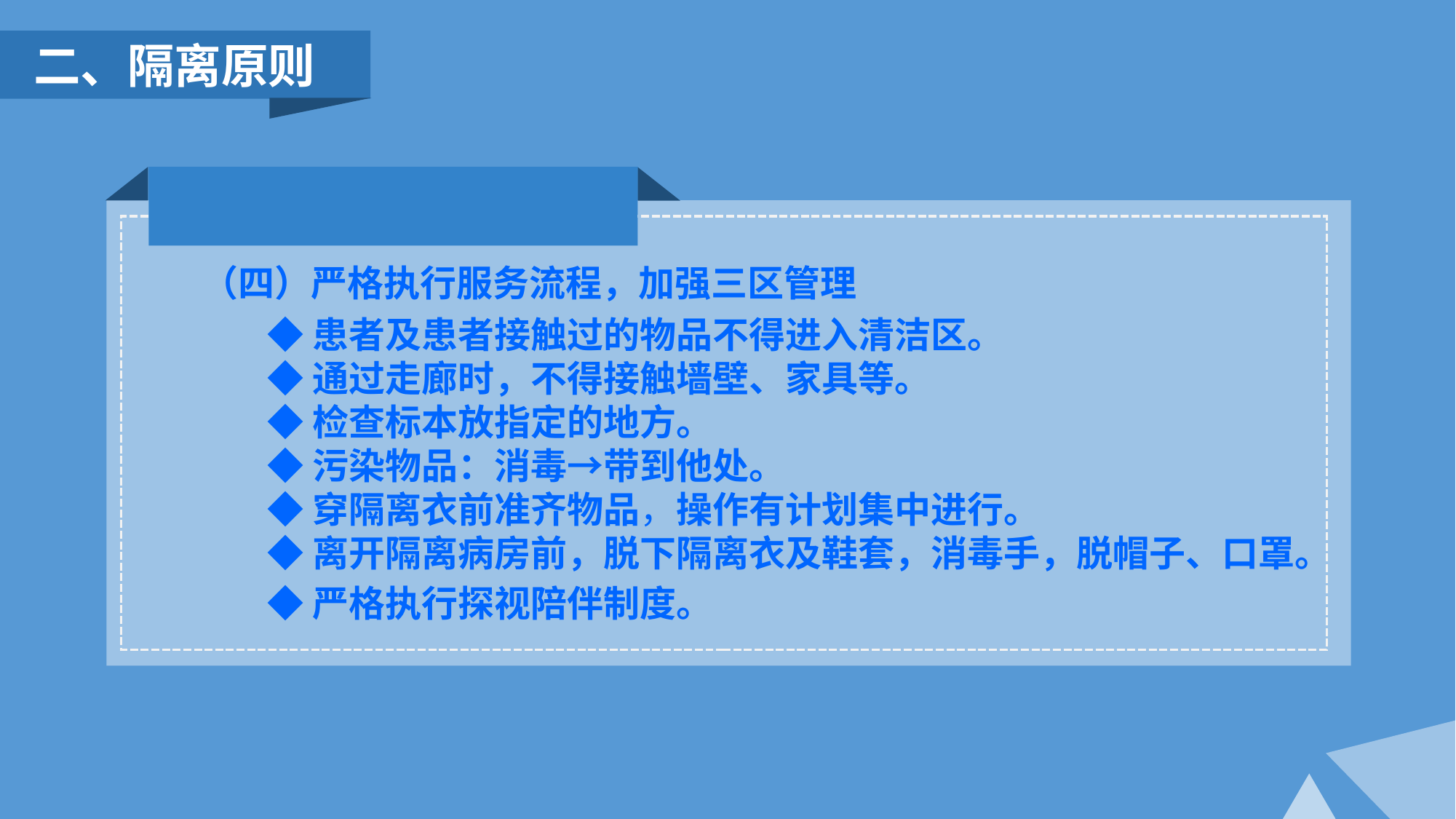

二、隔离原则

（四）严格执行服务流程，加强三区管理
        ◆患者及患者接触过的物品不得进入清洁区。
        ◆通过走廊时，不得接触墙壁、家具等。
        ◆检查标本放指定的地方。
        ◆污染物品：消毒→带到他处。
        ◆穿隔离衣前准齐物品，操作有计划集中进行。
        ◆离开隔离病房前，脱下隔离衣及鞋套，消毒手，脱帽子、口罩。
        ◆严格执行探视陪伴制度。